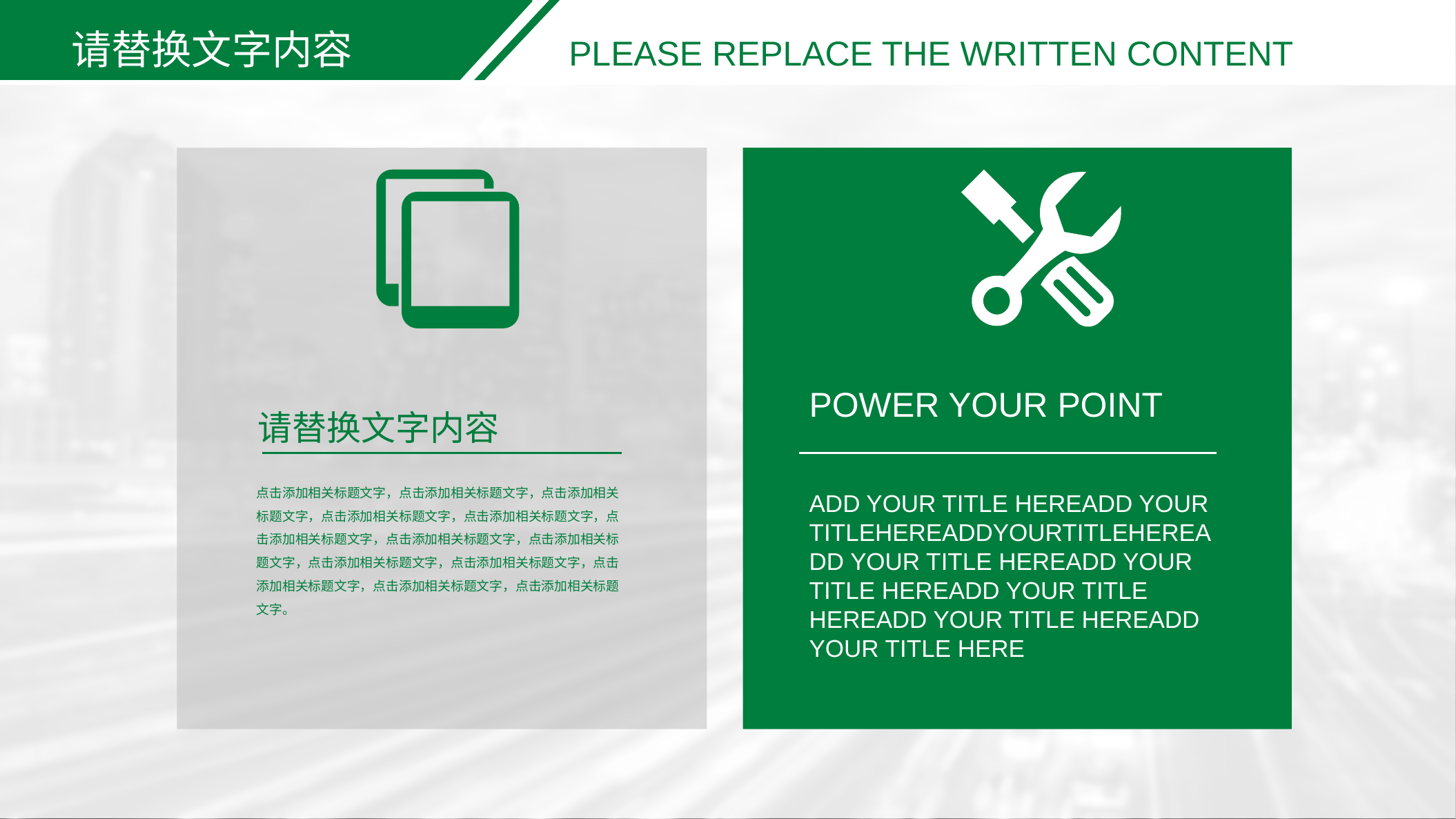

请替换文字内容
PLEASE REPLACE THE WRITTEN CONTENT

POWER YOUR POINT
请替换文字内容
点击添加相关标题文字，点击添加相关标题文字，点击添加相关标题文字，点击添加相关标题文字，点击添加相关标题文字，点击添加相关标题文字，点击添加相关标题文字，点击添加相关标题文字，点击添加相关标题文字，点击添加相关标题文字，点击添加相关标题文字，点击添加相关标题文字，点击添加相关标题文字。
ADD YOUR TITLE HEREADD YOUR TITLEHEREADDYOURTITLEHEREADD YOUR TITLE HEREADD YOUR TITLE HEREADD YOUR TITLE HEREADD YOUR TITLE HEREADD YOUR TITLE HERE